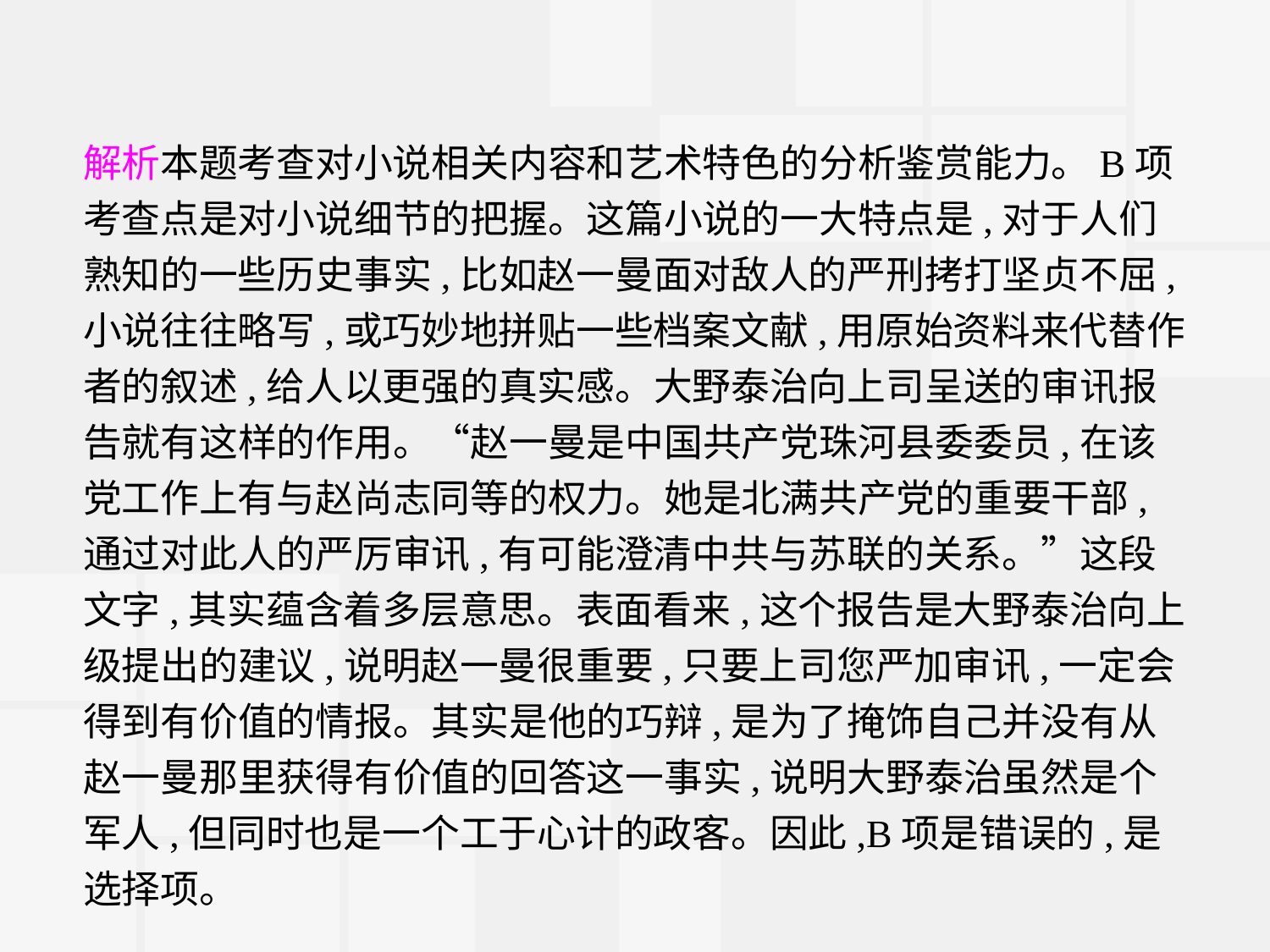

解析本题考查对小说相关内容和艺术特色的分析鉴赏能力。B项考查点是对小说细节的把握。这篇小说的一大特点是,对于人们熟知的一些历史事实,比如赵一曼面对敌人的严刑拷打坚贞不屈,小说往往略写,或巧妙地拼贴一些档案文献,用原始资料来代替作者的叙述,给人以更强的真实感。大野泰治向上司呈送的审讯报告就有这样的作用。“赵一曼是中国共产党珠河县委委员,在该党工作上有与赵尚志同等的权力。她是北满共产党的重要干部,通过对此人的严厉审讯,有可能澄清中共与苏联的关系。”这段文字,其实蕴含着多层意思。表面看来,这个报告是大野泰治向上级提出的建议,说明赵一曼很重要,只要上司您严加审讯,一定会得到有价值的情报。其实是他的巧辩,是为了掩饰自己并没有从赵一曼那里获得有价值的回答这一事实,说明大野泰治虽然是个军人,但同时也是一个工于心计的政客。因此,B项是错误的,是选择项。